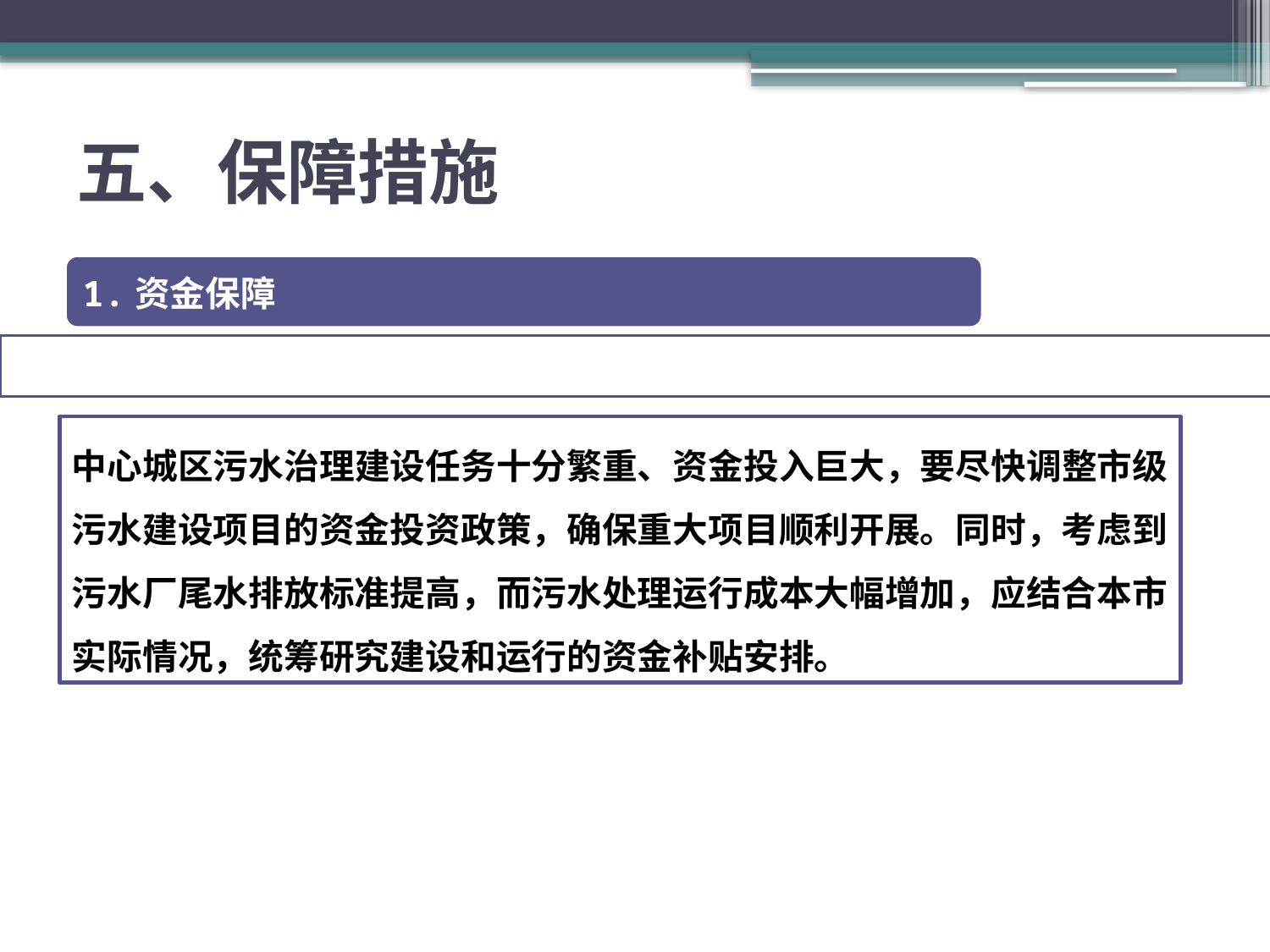

# 五、保障措施
1.资金保障
中心城区污水治理建设任务十分繁重、资金投入巨大，要尽快调整市级污水建设项目的资金投资政策，确保重大项目顺利开展。同时，考虑到污水厂尾水排放标准提高，而污水处理运行成本大幅增加，应结合本市实际情况，统筹研究建设和运行的资金补贴安排。